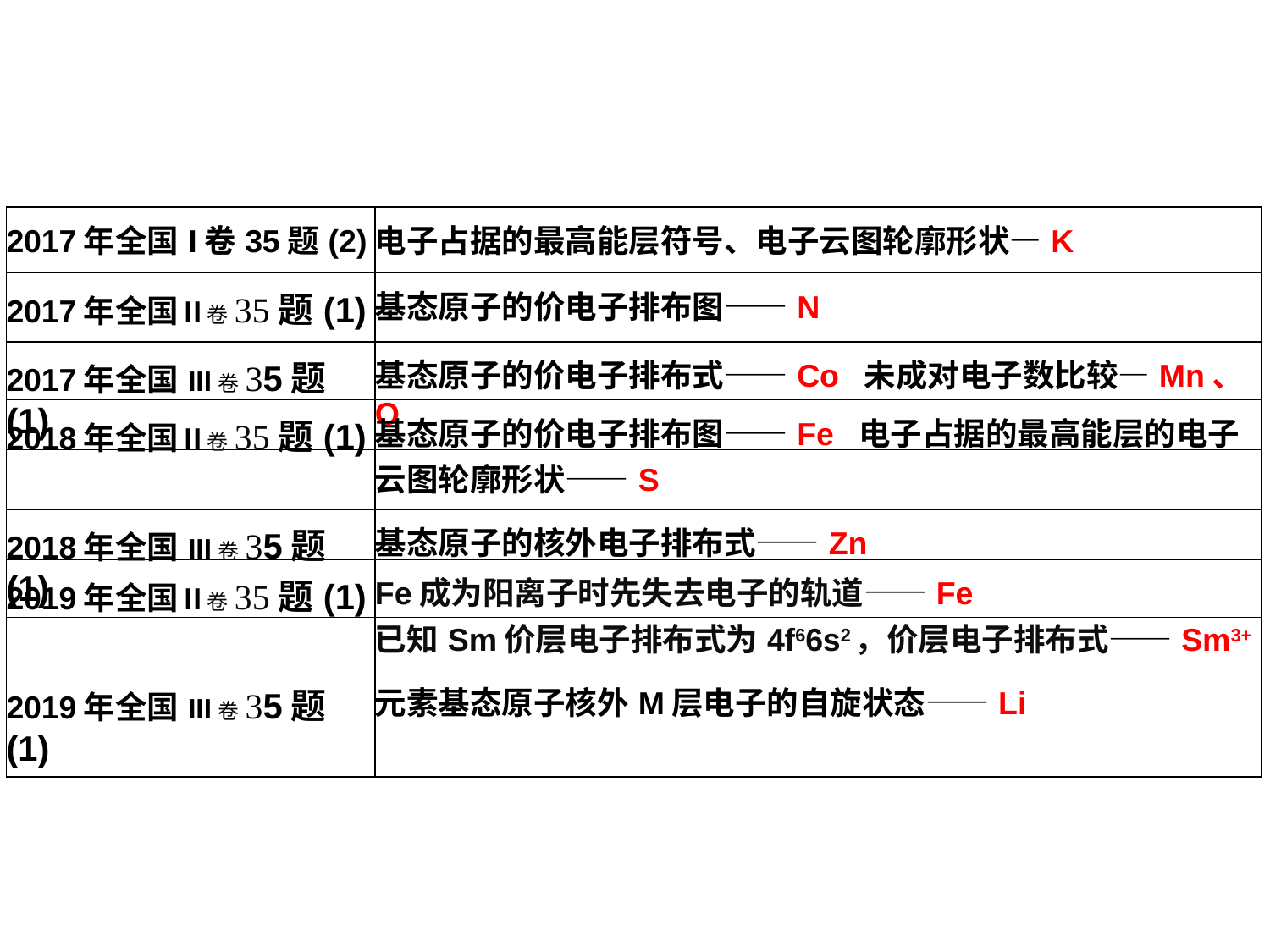

| 2017年全国I卷35题(2) | 电子占据的最高能层符号、电子云图轮廓形状—K |
| --- | --- |
| 2017年全国Ⅱ卷35题(1) | 基态原子的价电子排布图——N |
| 2017年全国III卷35题(1) | 基态原子的价电子排布式——Co 未成对电子数比较—Mn、O |
| 2018年全国Ⅱ卷35题(1) | 基态原子的价电子排布图——Fe 电子占据的最高能层的电子云图轮廓形状——S |
| --- | --- |
| 2018年全国III卷35题(1) | 基态原子的核外电子排布式——Zn |
| 2019年全国Ⅱ卷35题(1) | Fe成为阳离子时先失去电子的轨道——Fe 已知Sm价层电子排布式为4f66s2，价层电子排布式——Sm3+ |
| --- | --- |
| 2019年全国III卷35题(1) | 元素基态原子核外M层电子的自旋状态——Li |